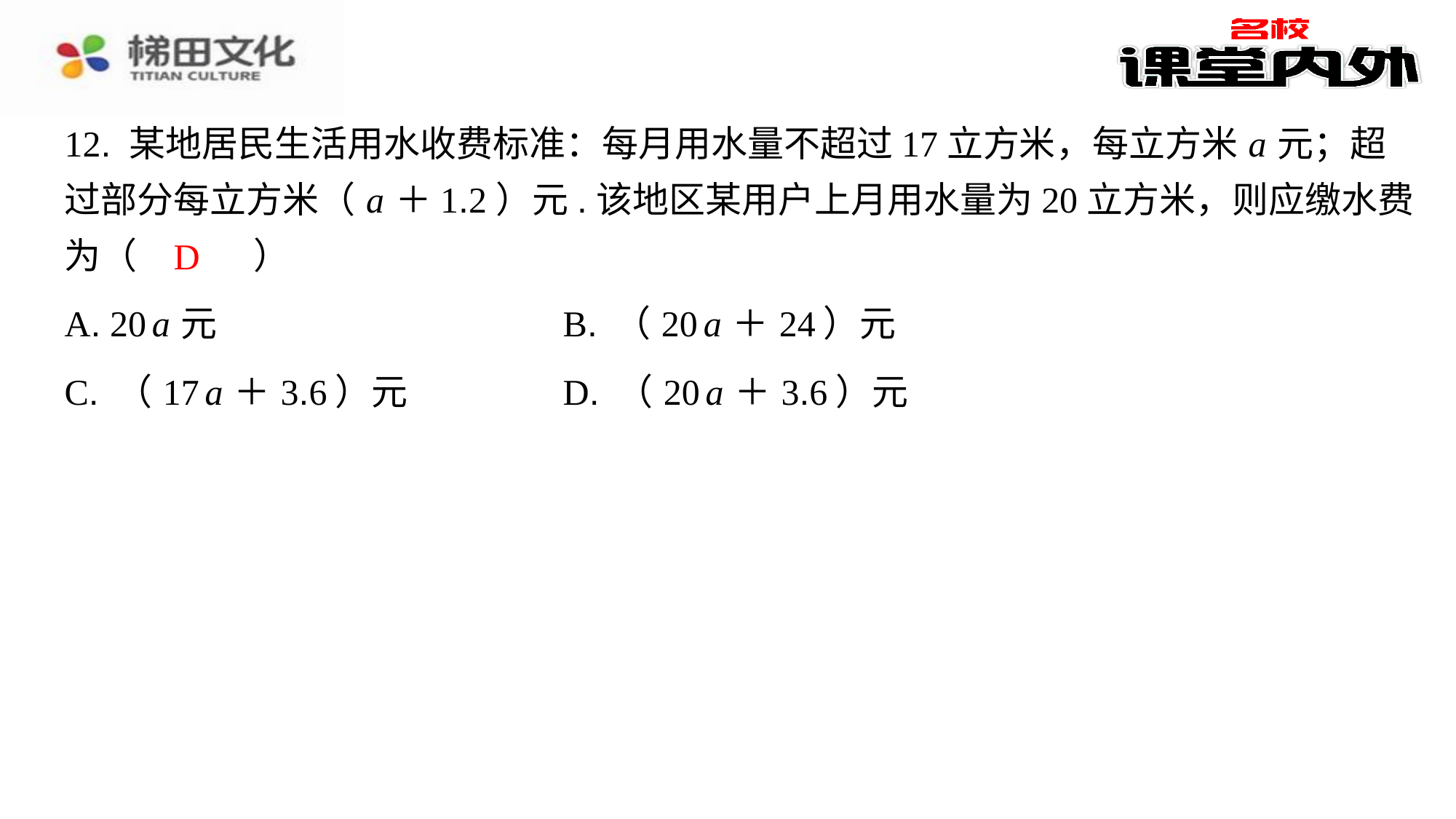

12. 某地居民生活用水收费标准：每月用水量不超过17立方米，每立方米 a 元；超
过部分每立方米（ a ＋1.2）元.该地区某用户上月用水量为20立方米，则应缴水费
为（　D　）
D
| A. 20 a 元 | B. （20 a ＋24）元 |
| --- | --- |
| C. （17 a ＋3.6）元 | D. （20 a ＋3.6）元 |